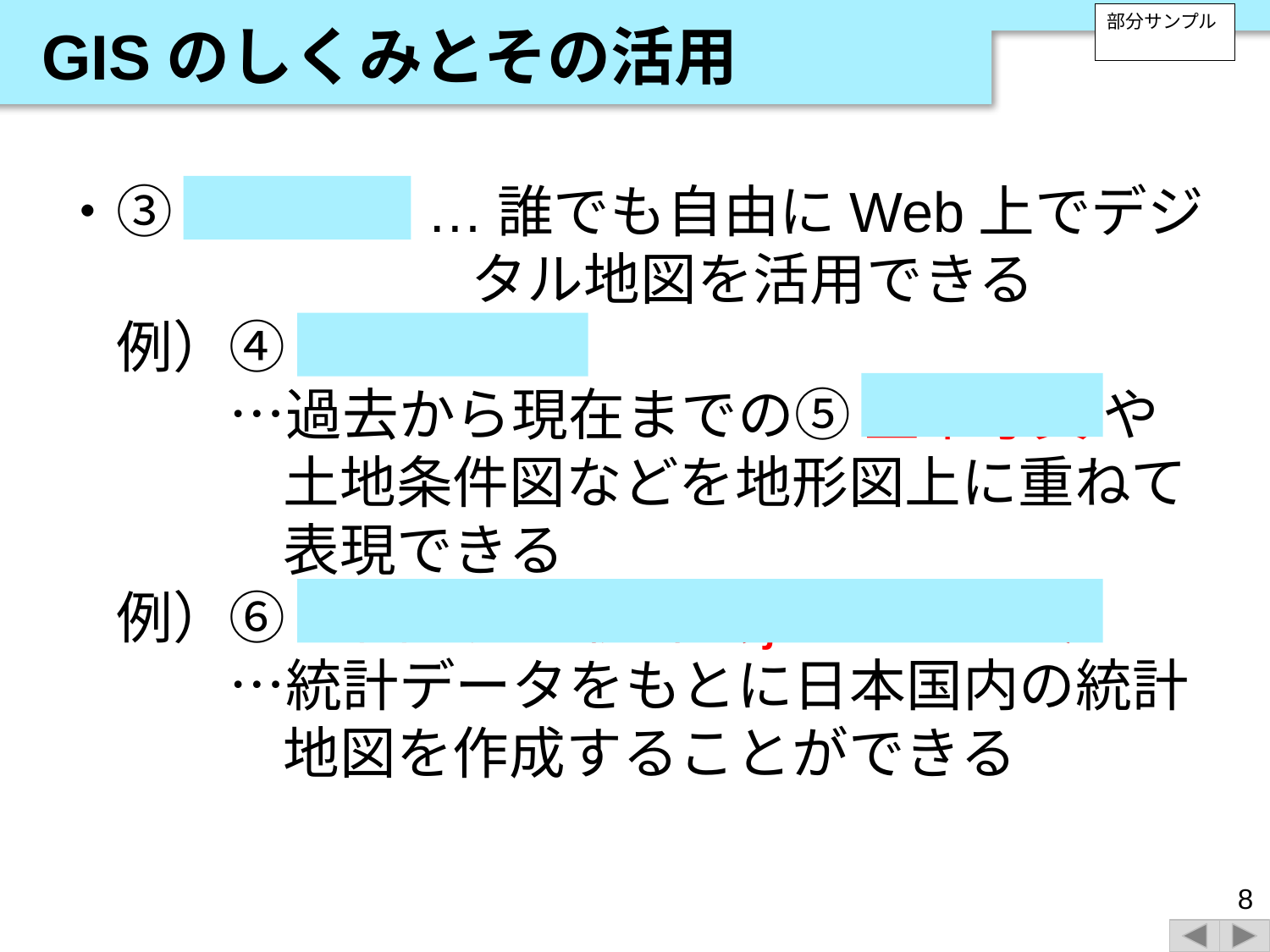

GISのしくみとその活用
部分サンプル
・③ WebGIS …誰でも自由にWeb上でデジタル地図を活用できる
　例）④ 地理院地図
　　　…過去から現在までの⑤ 空中写真 や土地条件図などを地形図上に重ねて表現できる
　例）⑥ 地図で見る統計（jSTAT MAP）
　　　…統計データをもとに日本国内の統計地図を作成することができる

8